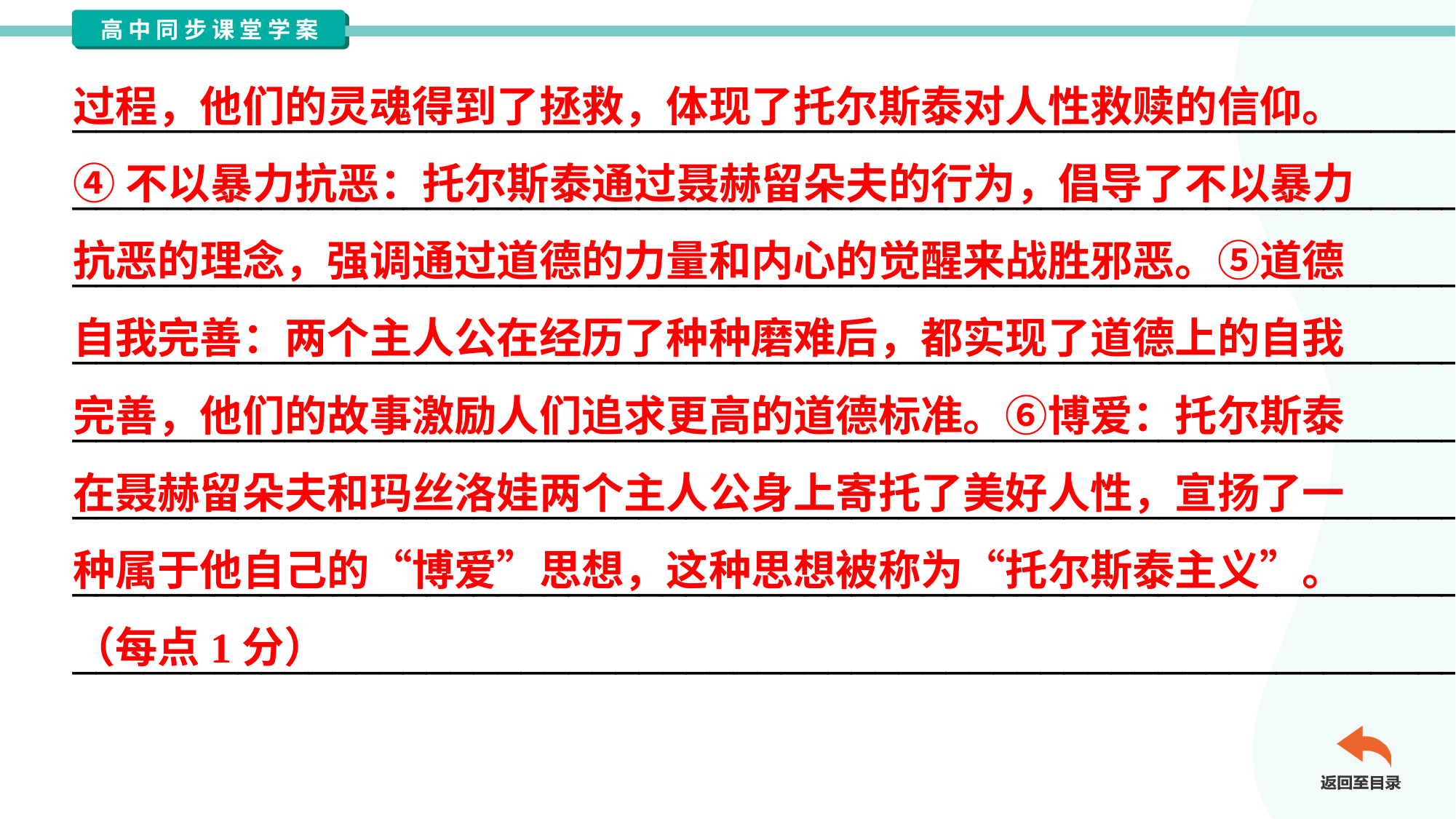

过程，他们的灵魂得到了拯救，体现了托尔斯泰对人性救赎的信仰。
④不以暴力抗恶：托尔斯泰通过聂赫留朵夫的行为，倡导了不以暴力
抗恶的理念，强调通过道德的力量和内心的觉醒来战胜邪恶。⑤道德
自我完善：两个主人公在经历了种种磨难后，都实现了道德上的自我
完善，他们的故事激励人们追求更高的道德标准。⑥博爱：托尔斯泰
在聂赫留朵夫和玛丝洛娃两个主人公身上寄托了美好人性，宣扬了一
种属于他自己的“博爱”思想，这种思想被称为“托尔斯泰主义”。
（每点1分）
_____________________________________________________________
_____________________________________________________________
_____________________________________________________________
_____________________________________________________________
_____________________________________________________________
_____________________________________________________________
_____________________________________________________________
_____________________________________________________________